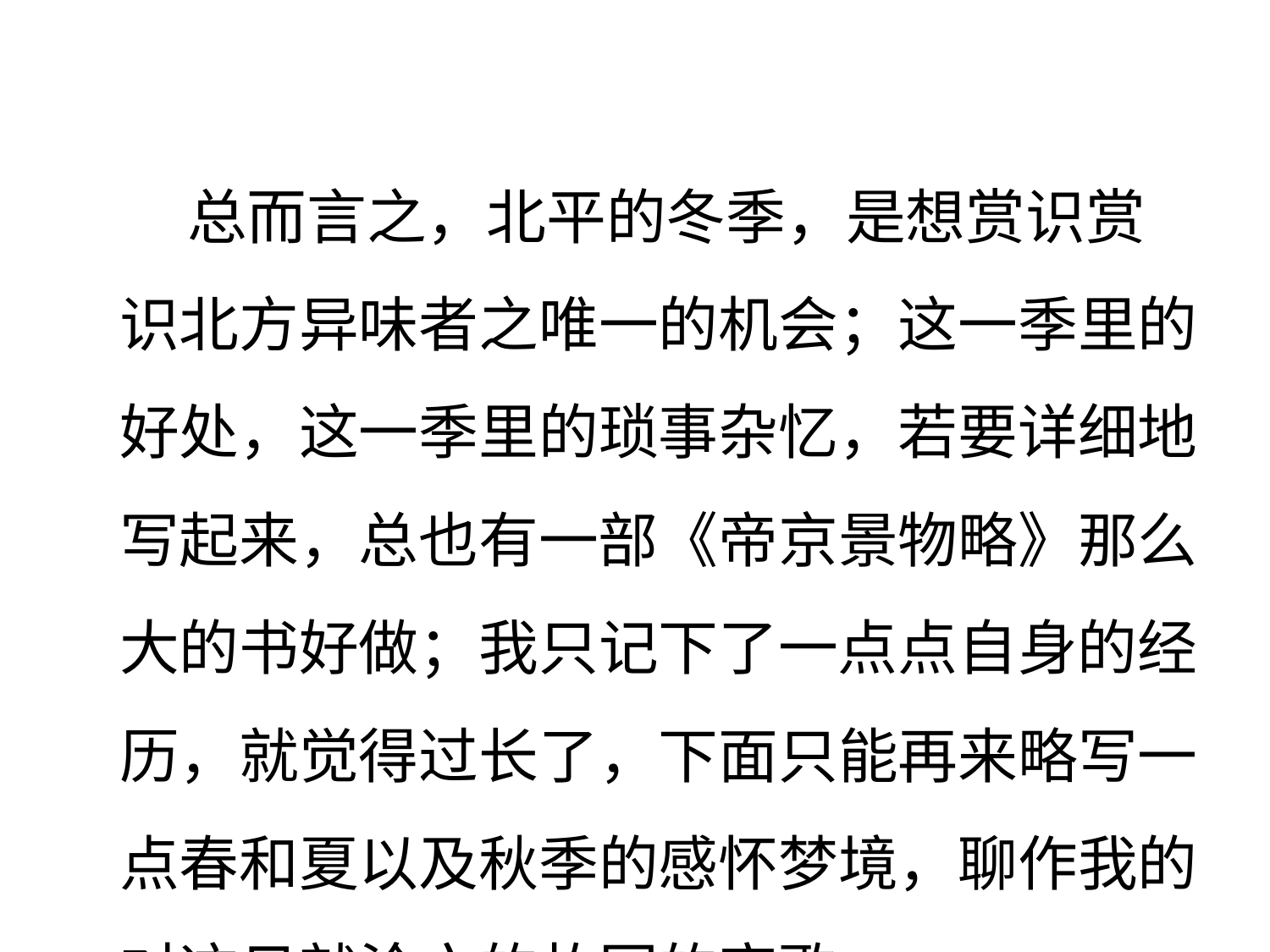

总而言之，北平的冬季，是想赏识赏识北方异味者之唯一的机会；这一季里的好处，这一季里的琐事杂忆，若要详细地写起来，总也有一部《帝京景物略》那么大的书好做；我只记下了一点点自身的经历，就觉得过长了，下面只能再来略写一点春和夏以及秋季的感怀梦境，聊作我的对这日就沦亡的故国的哀歌。